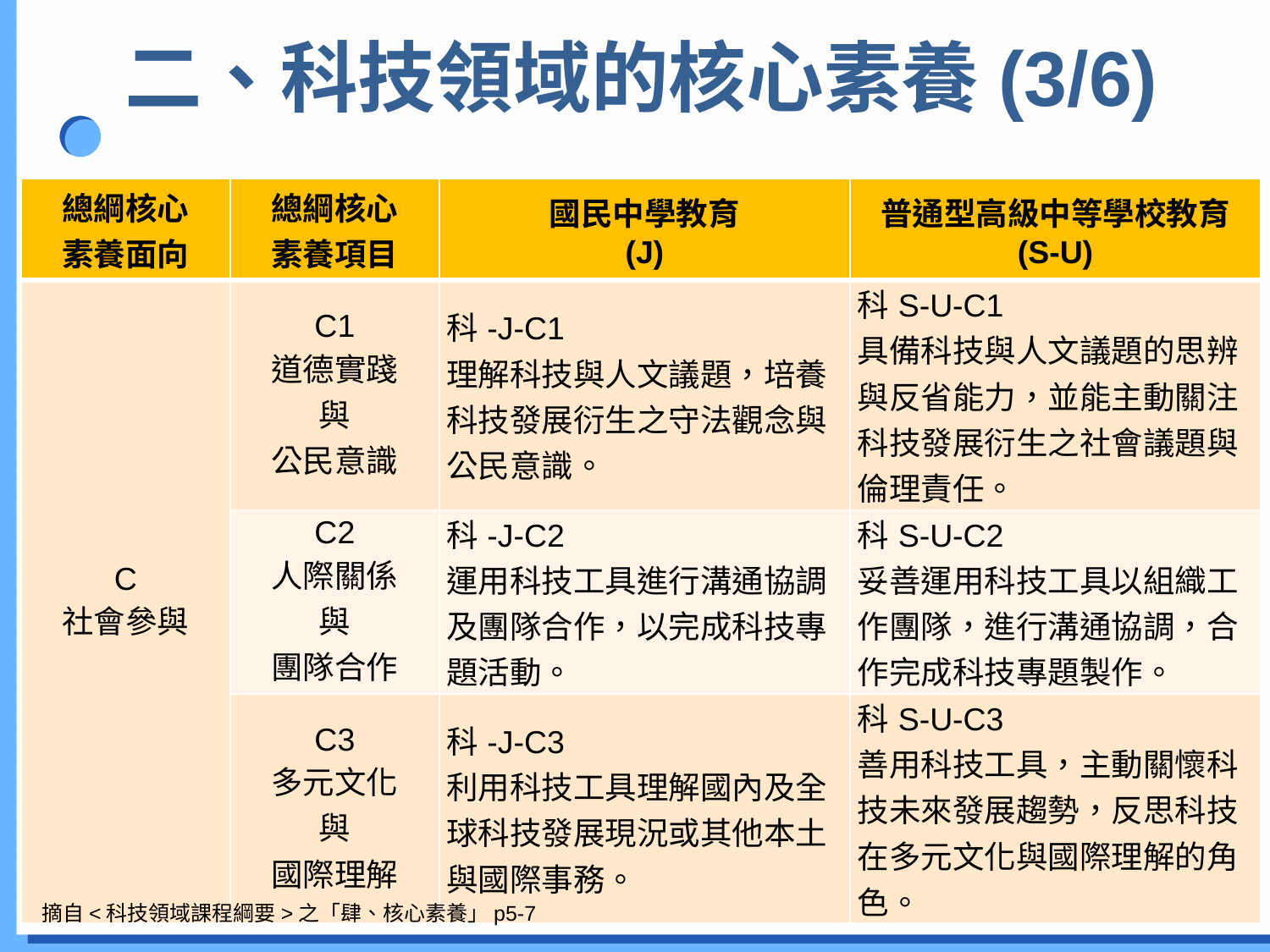

# 二、科技領域的核心素養(3/6)
| 總綱核心 素養面向 | 總綱核心 素養項目 | 國民中學教育 (J) | 普通型高級中等學校教育 (S-U) |
| --- | --- | --- | --- |
| C 社會參與 | C1 道德實踐 與 公民意識 | 科-J-C1 理解科技與人文議題，培養科技發展衍生之守法觀念與公民意識。 | 科S-U-C1 具備科技與人文議題的思辨與反省能力，並能主動關注科技發展衍生之社會議題與倫理責任。 |
|  | C2 人際關係 與 團隊合作 | 科-J-C2 運用科技工具進行溝通協調及團隊合作，以完成科技專題活動。 | 科S-U-C2 妥善運用科技工具以組織工作團隊，進行溝通協調，合作完成科技專題製作。 |
|  | C3 多元文化 與 國際理解 | 科-J-C3 利用科技工具理解國內及全球科技發展現況或其他本土與國際事務。 | 科S-U-C3 善用科技工具，主動關懷科技未來發展趨勢，反思科技在多元文化與國際理解的角色。 |
29
摘自<科技領域課程綱要>之「肆、核心素養」p5-7